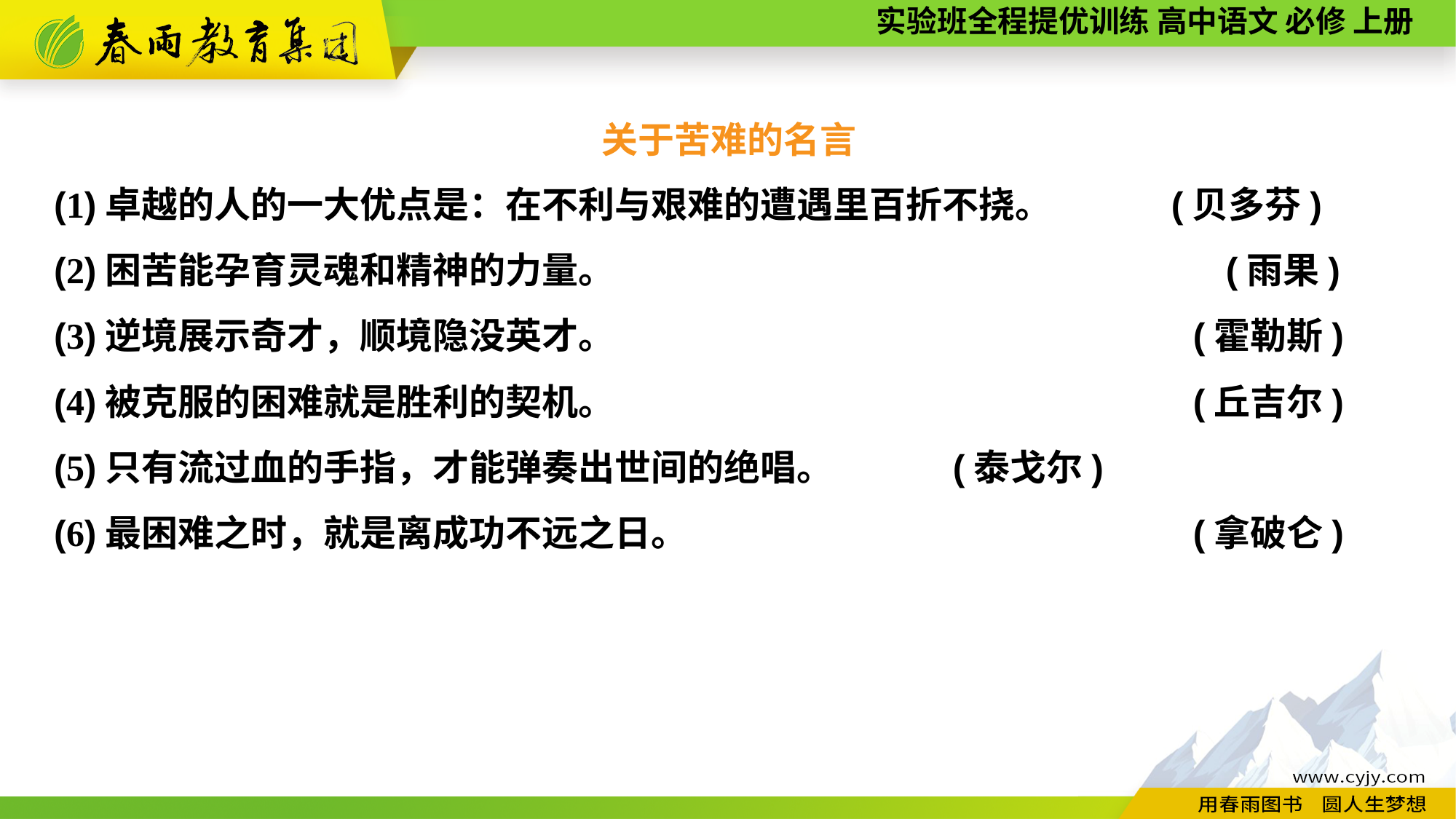

关于苦难的名言
(1)卓越的人的一大优点是：在不利与艰难的遭遇里百折不挠。	  (贝多芬)
(2)困苦能孕育灵魂和精神的力量。	                                                              (雨果)
(3)逆境展示奇才，顺境隐没英才。	                                                          (霍勒斯)
(4)被克服的困难就是胜利的契机。	                                                          (丘吉尔)
(5)只有流过血的手指，才能弹奏出世间的绝唱。	  (泰戈尔)
(6)最困难之时，就是离成功不远之日。 	                                                          (拿破仑)